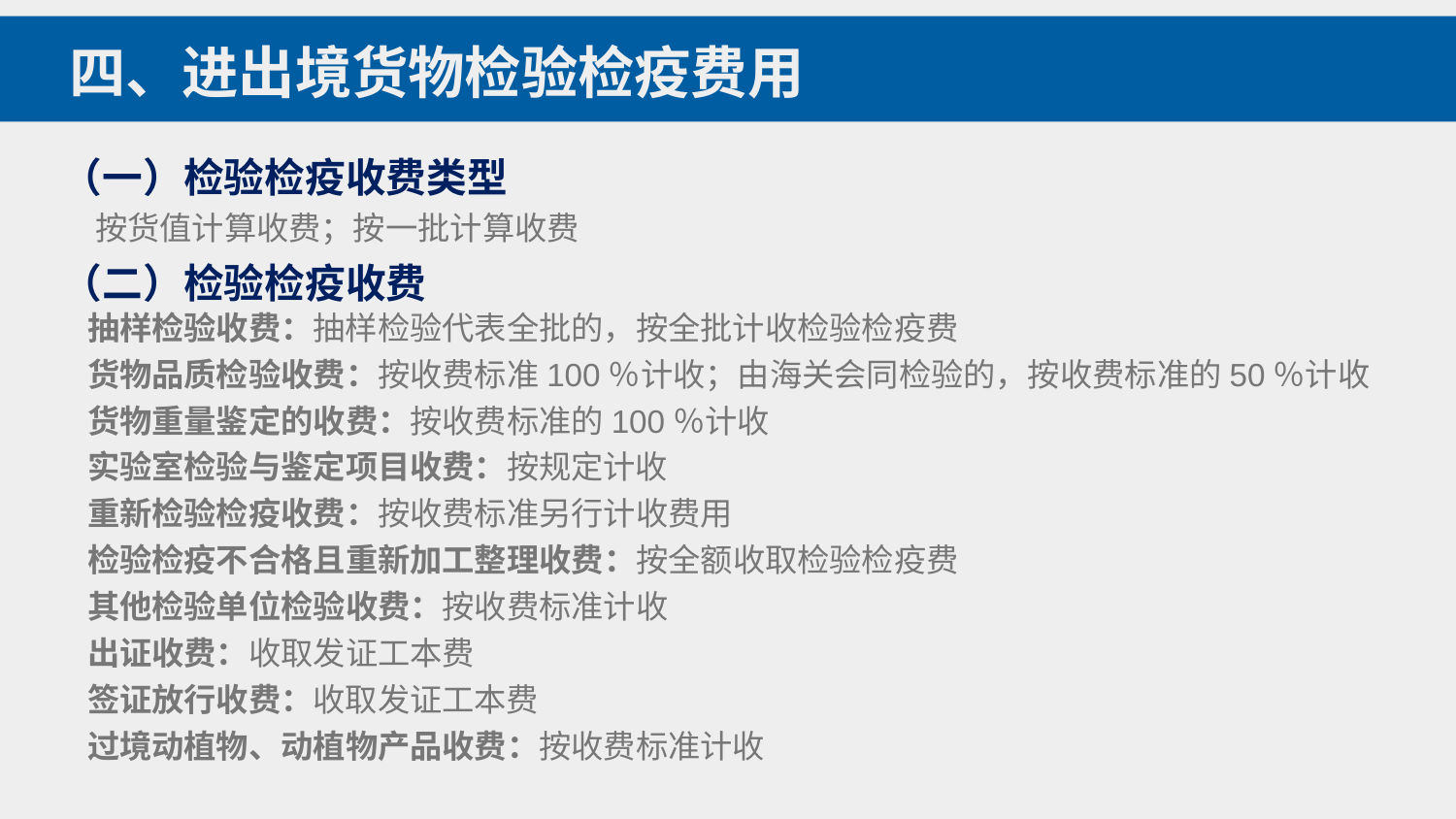

四、进出境货物检验检疫费用

（一）检验检疫收费类型
按货值计算收费；按一批计算收费
（二）检验检疫收费
抽样检验收费：抽样检验代表全批的，按全批计收检验检疫费
货物品质检验收费：按收费标准100％计收；由海关会同检验的，按收费标准的50％计收
货物重量鉴定的收费：按收费标准的100％计收
实验室检验与鉴定项目收费：按规定计收
重新检验检疫收费：按收费标准另行计收费用
检验检疫不合格且重新加工整理收费：按全额收取检验检疫费
其他检验单位检验收费：按收费标准计收
出证收费：收取发证工本费
签证放行收费：收取发证工本费
过境动植物、动植物产品收费：按收费标准计收